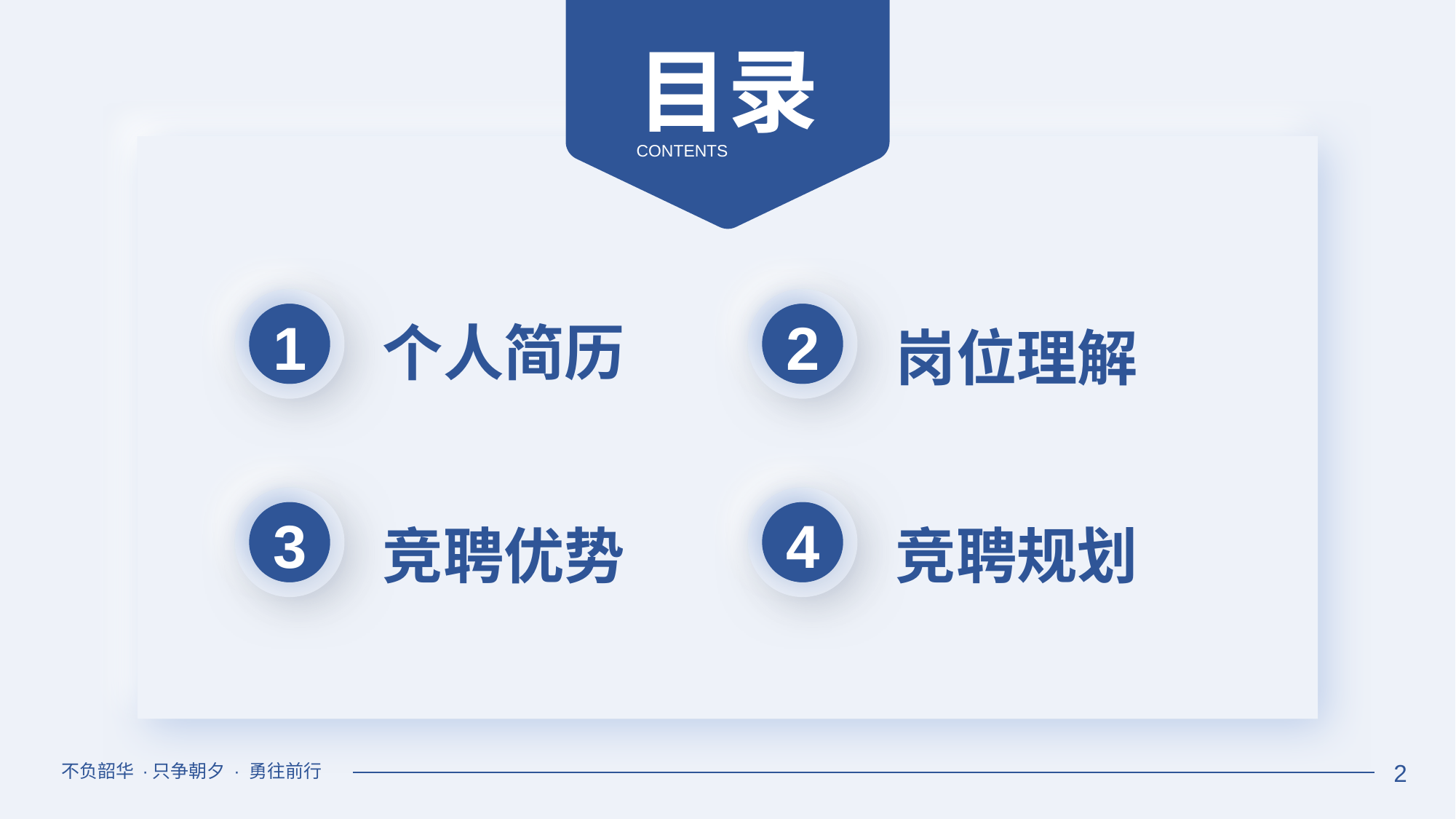

目录
CONTENTS

1
个人简历

2
岗位理解

3
竞聘优势

4
竞聘规划
不负韶华 ·只争朝夕 · 勇往前行